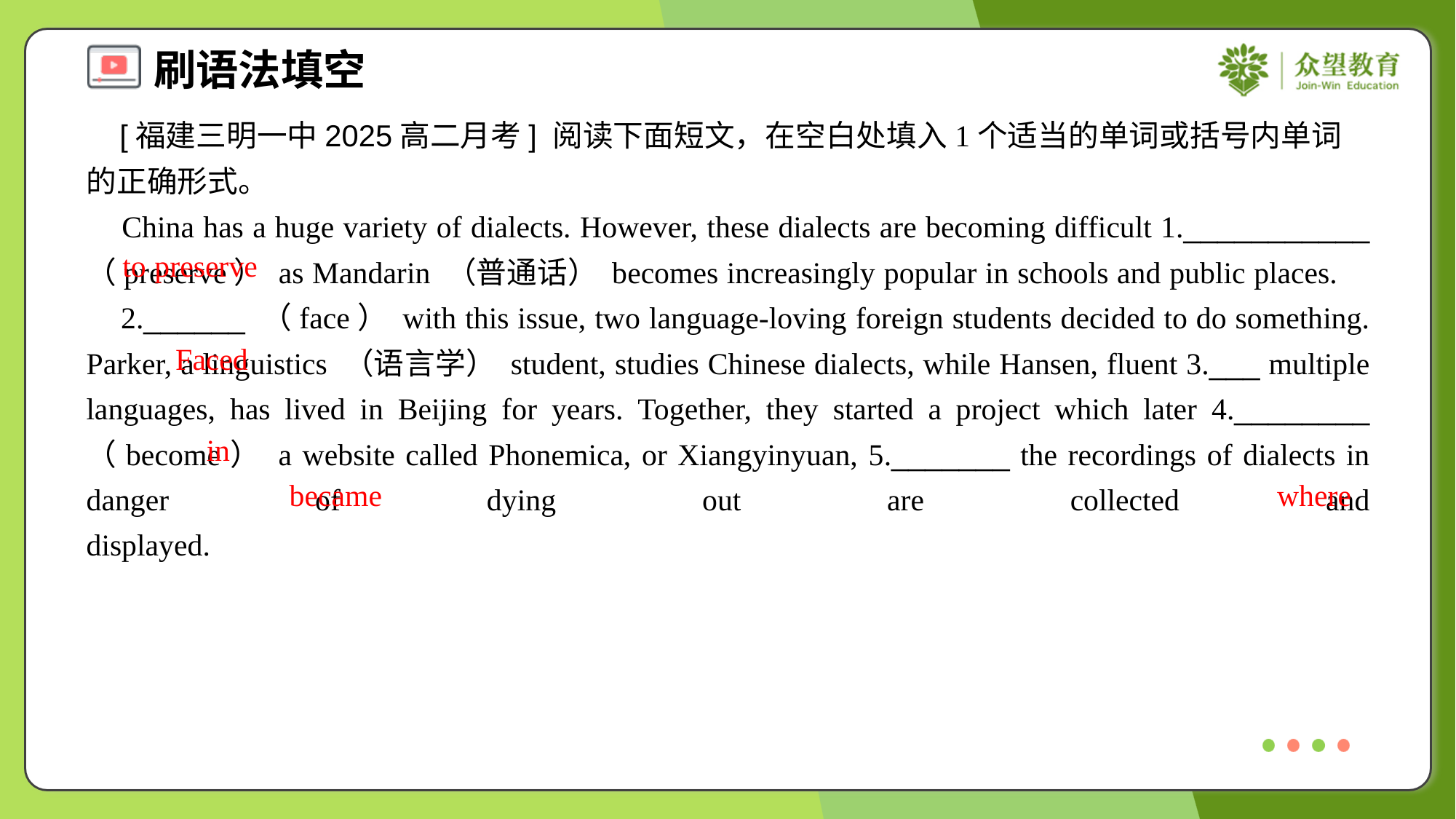

[福建三明一中2025高二月考] 阅读下面短文，在空白处填入1个适当的单词或括号内单词的正确形式。
    China has a huge variety of dialects. However, these dialects are becoming difficult 1.___________ （preserve） as Mandarin （普通话） becomes increasingly popular in schools and public places.
    2.______ （face） with this issue, two language-loving foreign students decided to do something. Parker, a linguistics （语言学） student, studies Chinese dialects, while Hansen, fluent 3.___ multiple languages, has lived in Beijing for years. Together, they started a project which later 4.________ （become） a website called Phonemica, or Xiangyinyuan, 5._______ the recordings of dialects in danger of dying out are collected and displayed.#1.2
to preserve
Faced
in
became
where